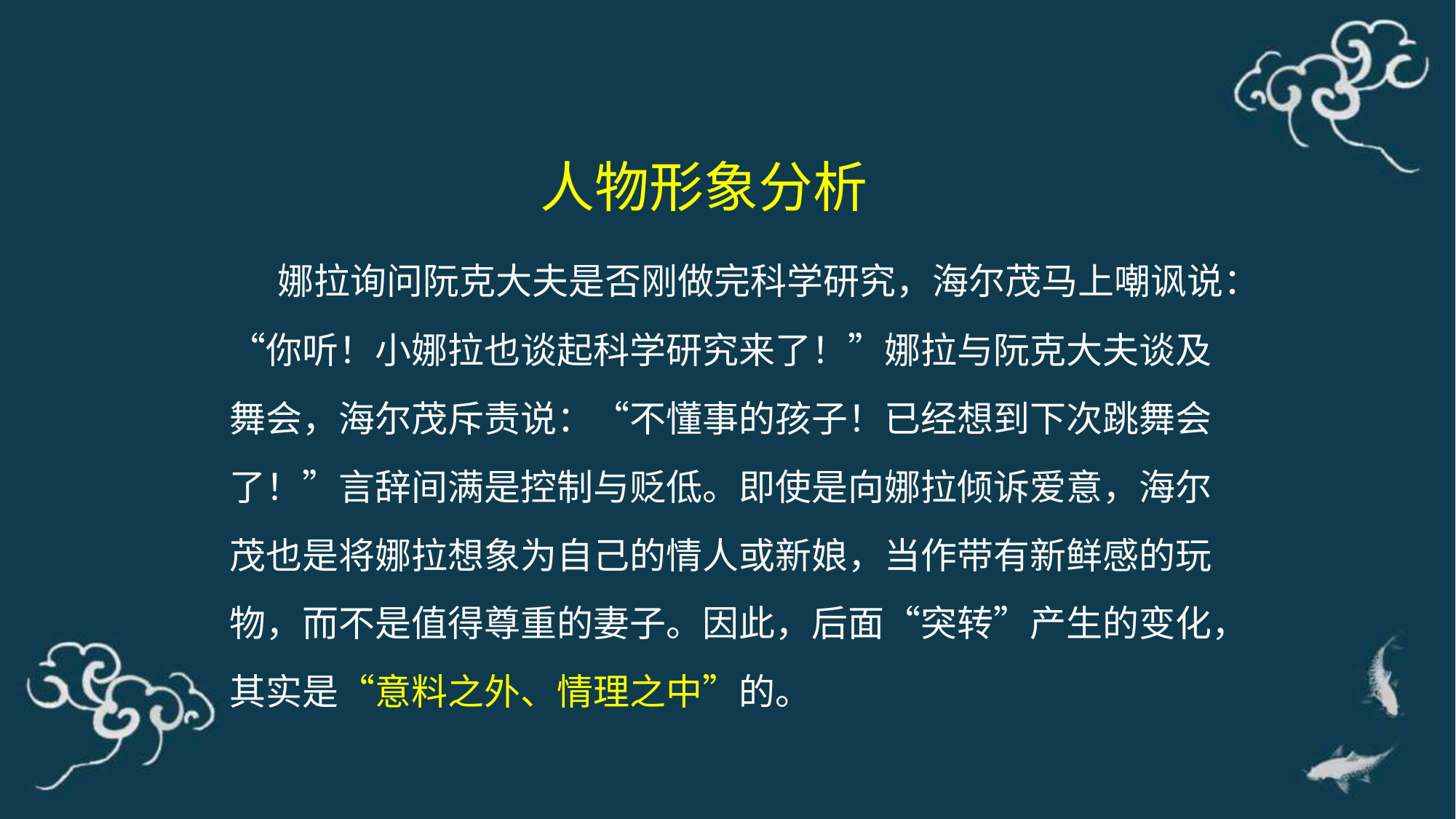

人物形象分析
    娜拉询问阮克大夫是否刚做完科学研究，海尔茂马上嘲讽说：“你听！小娜拉也谈起科学研究来了！”娜拉与阮克大夫谈及舞会，海尔茂斥责说：“不懂事的孩子！已经想到下次跳舞会了！”言辞间满是控制与贬低。即使是向娜拉倾诉爱意，海尔茂也是将娜拉想象为自己的情人或新娘，当作带有新鲜感的玩物，而不是值得尊重的妻子。因此，后面“突转”产生的变化，其实是“意料之外、情理之中”的。